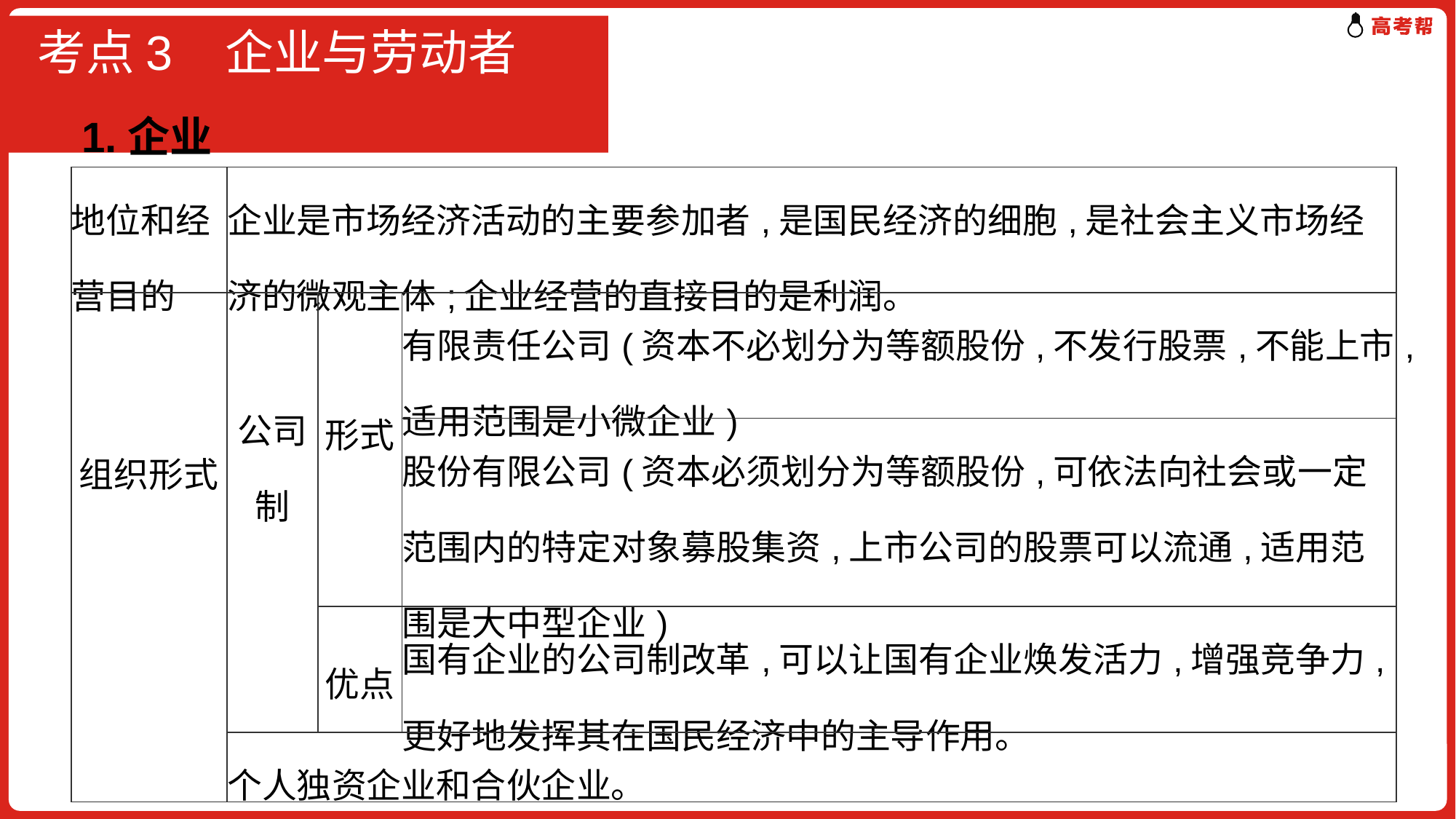

# 考点3   企业与劳动者
1.企业
| 地位和经营目的 | 企业是市场经济活动的主要参加者,是国民经济的细胞,是社会主义市场经济的微观主体;企业经营的直接目的是利润。 |  |  |
| --- | --- | --- | --- |
| 组织形式 | 公司制 | 形式 | 有限责任公司(资本不必划分为等额股份,不发行股票,不能上市,适用范围是小微企业) |
|  |  |  | 股份有限公司(资本必须划分为等额股份,可依法向社会或一定范围内的特定对象募股集资,上市公司的股票可以流通,适用范围是大中型企业) |
|  |  | 优点 | 国有企业的公司制改革,可以让国有企业焕发活力,增强竞争力,更好地发挥其在国民经济中的主导作用。 |
|  | 个人独资企业和合伙企业。 |  |  |